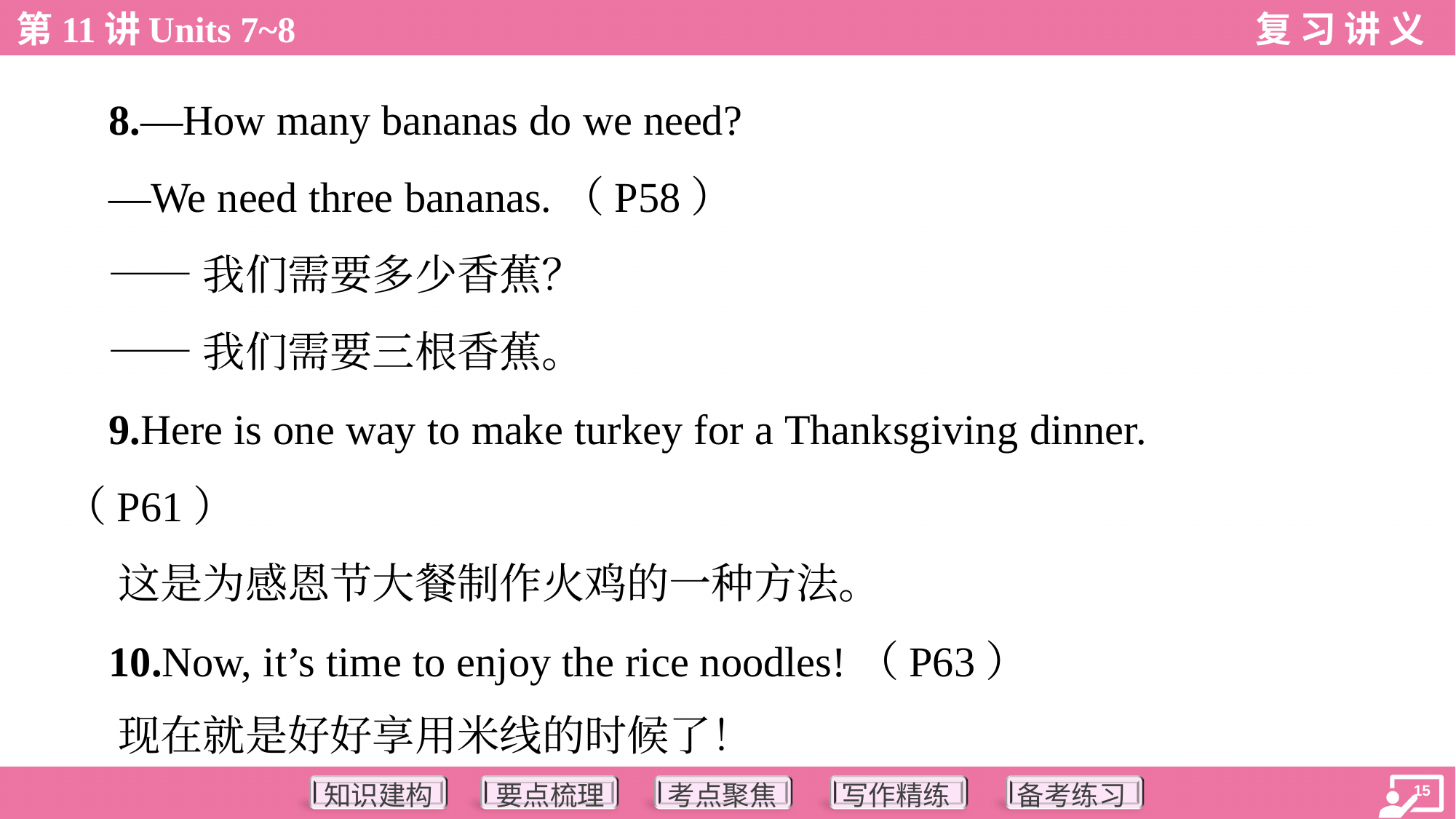

8.—How many bananas do we need?
    —We need three bananas.（P58）
    ——我们需要多少香蕉？
    ——我们需要三根香蕉。
    9.Here is one way to make turkey for a Thanksgiving dinner.
（P61）
    这是为感恩节大餐制作火鸡的一种方法。
    10.Now, it’s time to enjoy the rice noodles!（P63）
    现在就是好好享用米线的时候了！